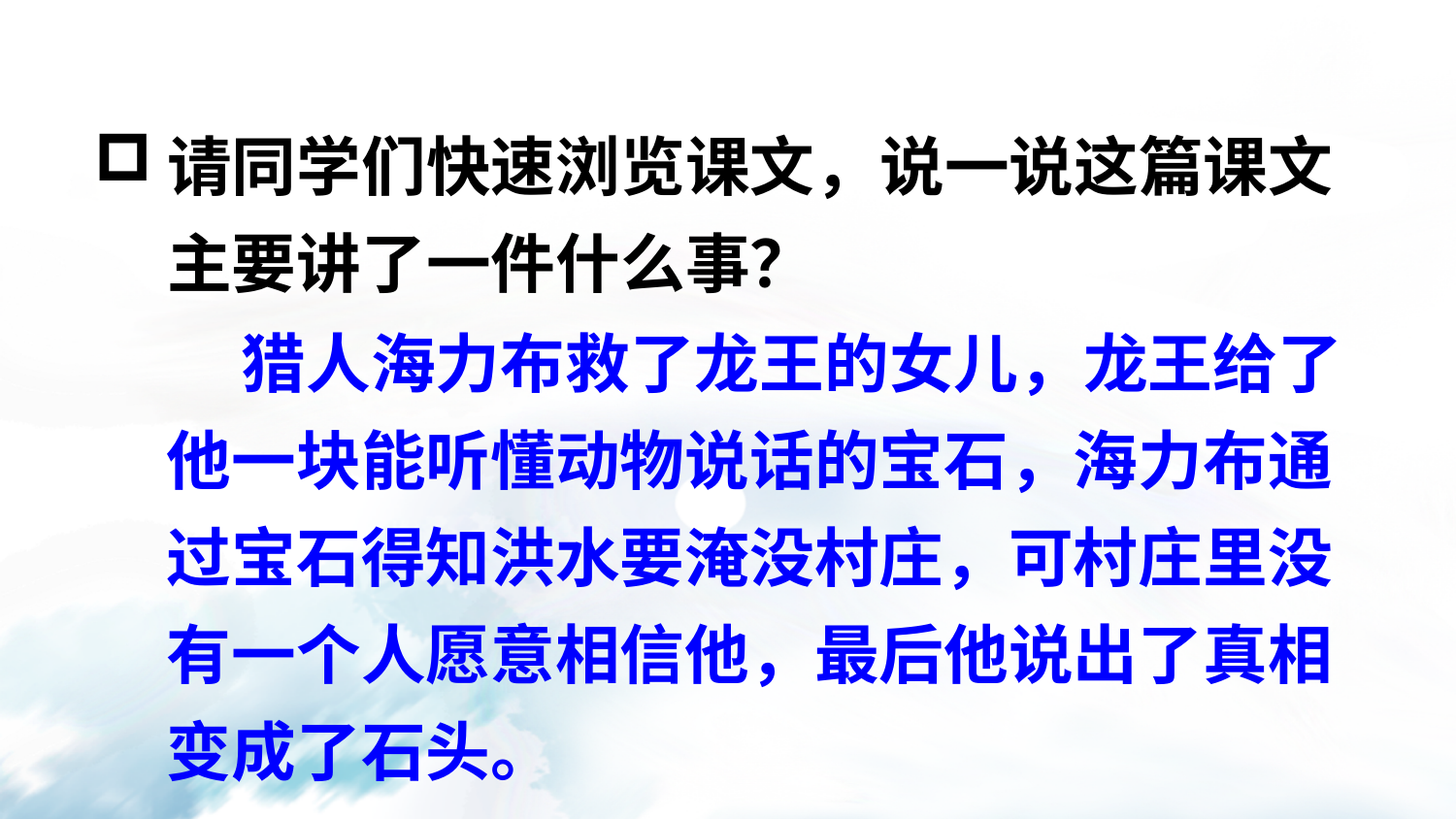

请同学们快速浏览课文，说一说这篇课文主要讲了一件什么事？
    猎人海力布救了龙王的女儿，龙王给了他一块能听懂动物说话的宝石，海力布通过宝石得知洪水要淹没村庄，可村庄里没有一个人愿意相信他，最后他说出了真相变成了石头。